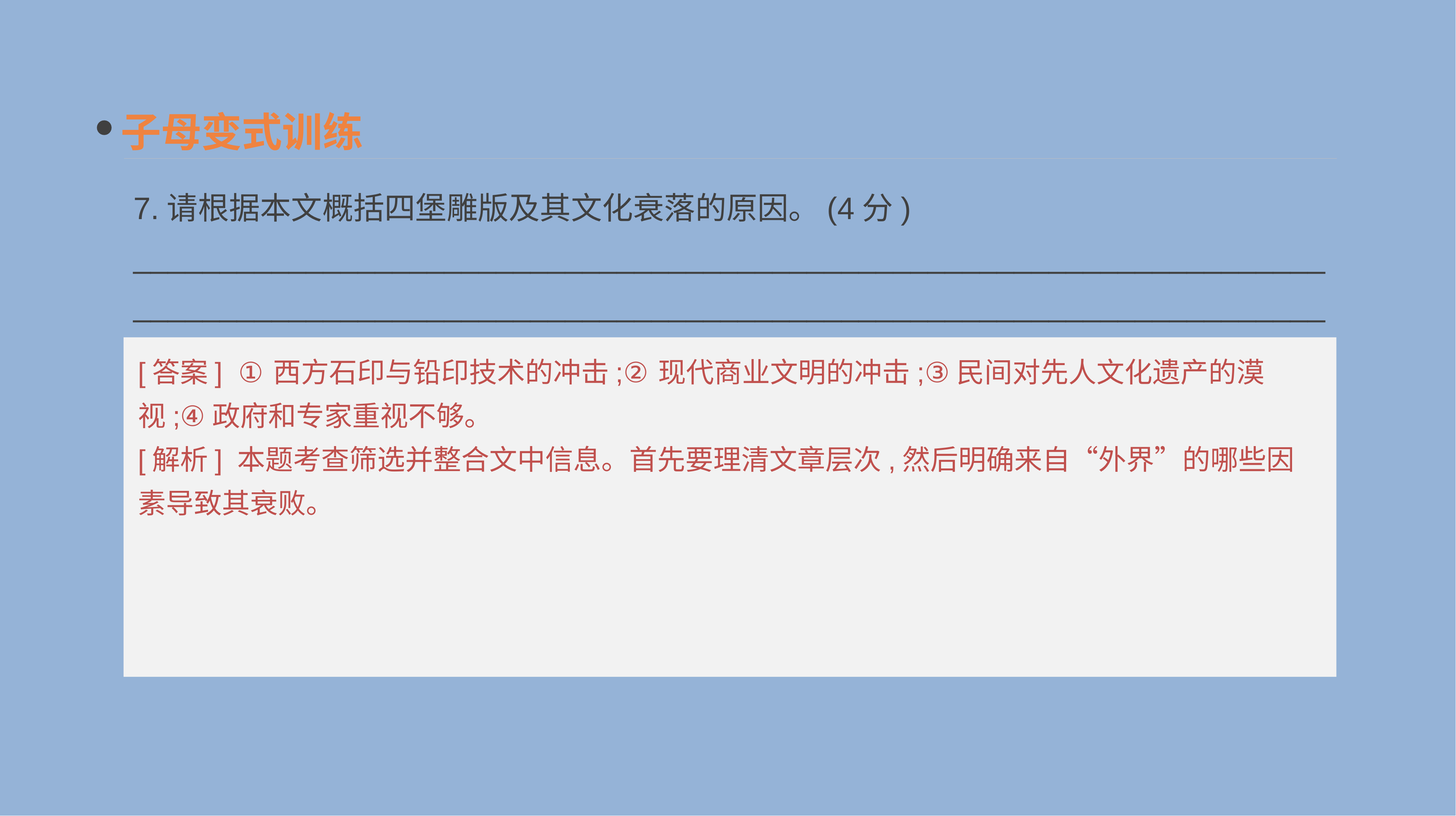

子母变式训练

7.请根据本文概括四堡雕版及其文化衰落的原因。(4分)
__________________________________________________________________________________________________________________________________________________________________________

[答案]  ①西方石印与铅印技术的冲击;②现代商业文明的冲击;③民间对先人文化遗产的漠视;④政府和专家重视不够。
[解析] 本题考查筛选并整合文中信息。首先要理清文章层次,然后明确来自“外界”的哪些因素导致其衰败。